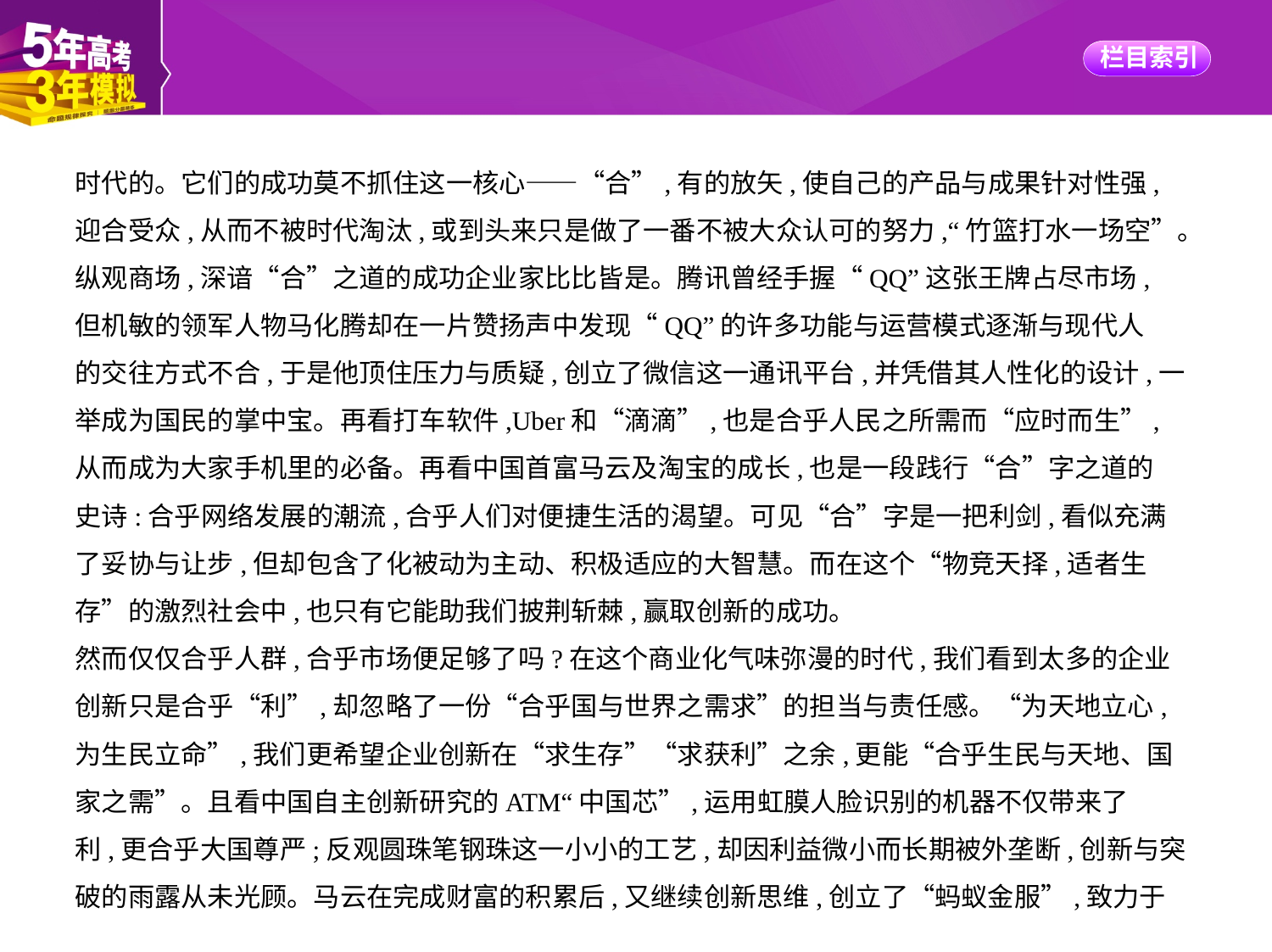

时代的。它们的成功莫不抓住这一核心——“合”,有的放矢,使自己的产品与成果针对性强,
迎合受众,从而不被时代淘汰,或到头来只是做了一番不被大众认可的努力,“竹篮打水一场空”。
纵观商场,深谙“合”之道的成功企业家比比皆是。腾讯曾经手握“QQ”这张王牌占尽市场,
但机敏的领军人物马化腾却在一片赞扬声中发现“QQ”的许多功能与运营模式逐渐与现代人
的交往方式不合,于是他顶住压力与质疑,创立了微信这一通讯平台,并凭借其人性化的设计,一
举成为国民的掌中宝。再看打车软件,Uber和“滴滴”,也是合乎人民之所需而“应时而生”,
从而成为大家手机里的必备。再看中国首富马云及淘宝的成长,也是一段践行“合”字之道的
史诗:合乎网络发展的潮流,合乎人们对便捷生活的渴望。可见“合”字是一把利剑,看似充满
了妥协与让步,但却包含了化被动为主动、积极适应的大智慧。而在这个“物竞天择,适者生
存”的激烈社会中,也只有它能助我们披荆斩棘,赢取创新的成功。
然而仅仅合乎人群,合乎市场便足够了吗?在这个商业化气味弥漫的时代,我们看到太多的企业
创新只是合乎“利”,却忽略了一份“合乎国与世界之需求”的担当与责任感。“为天地立心,
为生民立命”,我们更希望企业创新在“求生存”“求获利”之余,更能“合乎生民与天地、国
家之需”。且看中国自主创新研究的ATM“中国芯”,运用虹膜人脸识别的机器不仅带来了
利,更合乎大国尊严;反观圆珠笔钢珠这一小小的工艺,却因利益微小而长期被外垄断,创新与突
破的雨露从未光顾。马云在完成财富的积累后,又继续创新思维,创立了“蚂蚁金服”,致力于